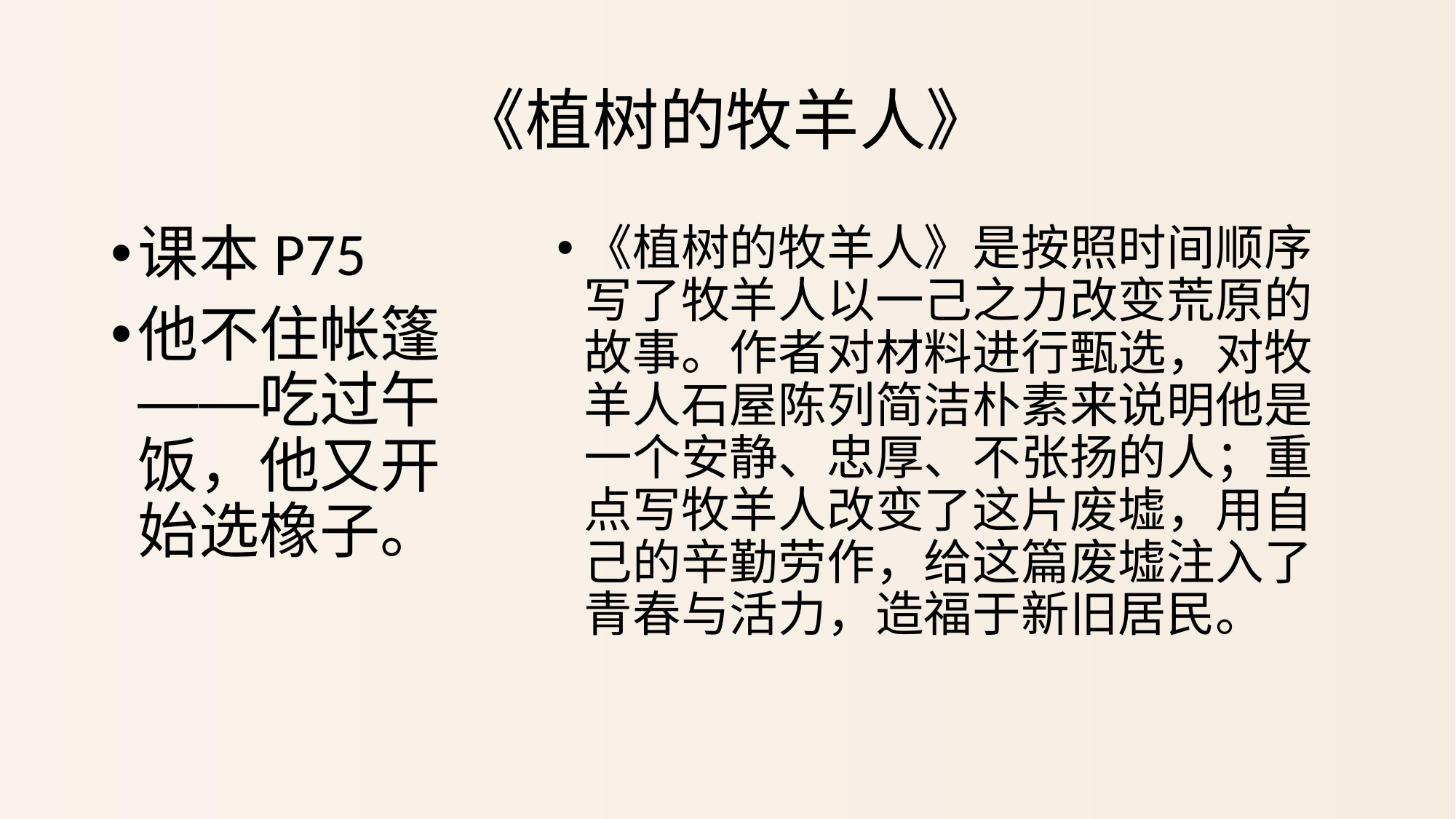

# 《植树的牧羊人》
课本P75
他不住帐篷——吃过午饭，他又开始选橡子。
《植树的牧羊人》是按照时间顺序写了牧羊人以一己之力改变荒原的故事。作者对材料进行甄选，对牧羊人石屋陈列简洁朴素来说明他是一个安静、忠厚、不张扬的人；重点写牧羊人改变了这片废墟，用自己的辛勤劳作，给这篇废墟注入了青春与活力，造福于新旧居民。